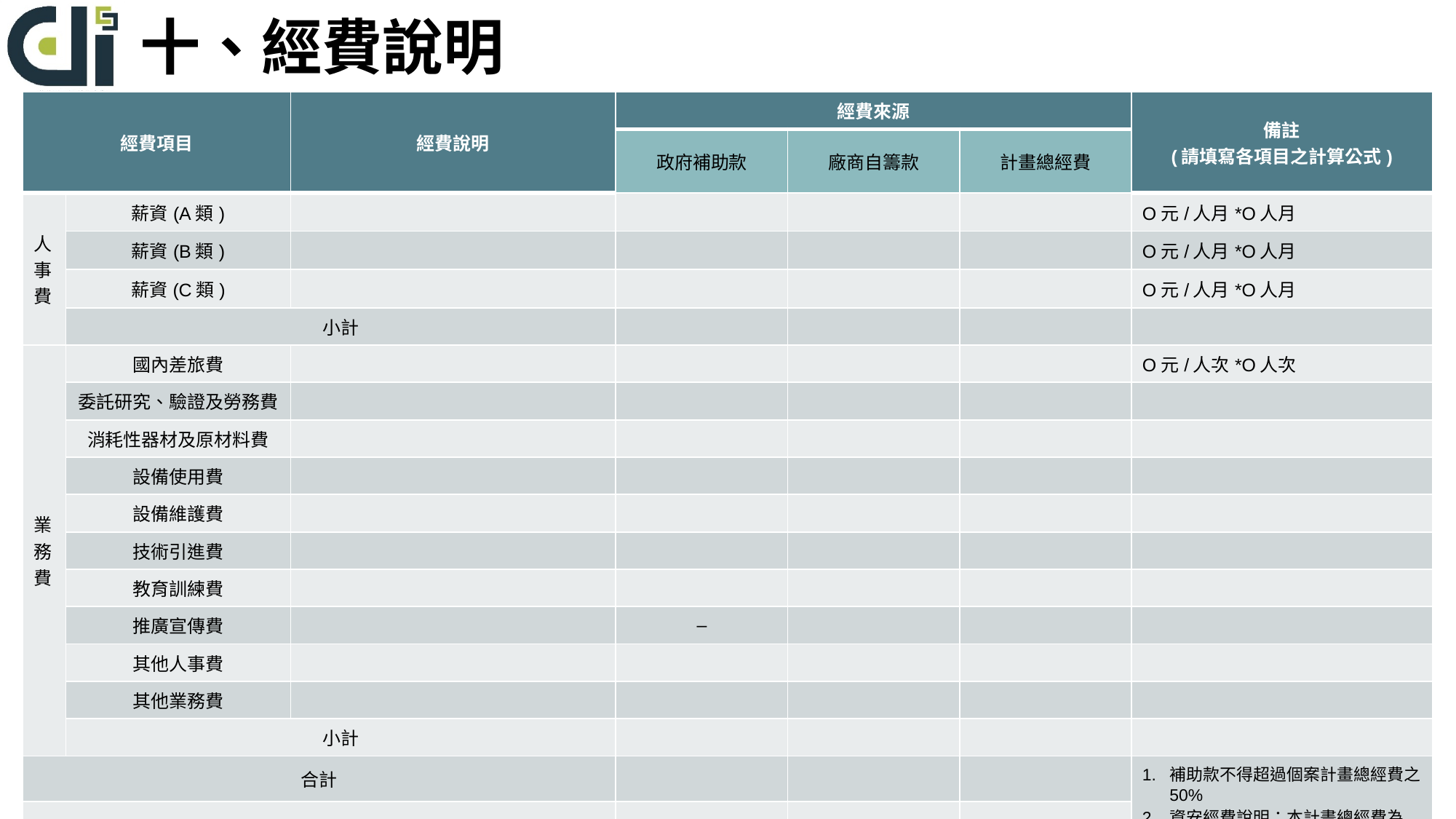

# 十、經費說明
| 經費項目 |  | 經費說明 | 經費來源 |  |  | 備註 (請填寫各項目之計算公式) |
| --- | --- | --- | --- | --- | --- | --- |
|  |  |  | 政府補助款 | 廠商自籌款 | 計畫總經費 |  |
| 人事費 | 薪資(A類) |  |  |  |  | O元/人月\*O人月 |
|  | 薪資(B類) |  |  |  |  | O元/人月\*O人月 |
|  | 薪資(C類) |  |  |  |  | O元/人月\*O人月 |
|  | 小計 |  |  |  |  |  |
| 業務費 | 國內差旅費 |  |  |  |  | O元/人次\*O人次 |
|  | 委託研究、驗證及勞務費 |  |  |  |  |  |
|  | 消耗性器材及原材料費 |  |  |  |  |  |
|  | 設備使用費 |  |  |  |  |  |
|  | 設備維護費 |  |  |  |  |  |
|  | 技術引進費 |  |  |  |  |  |
|  | 教育訓練費 |  |  |  |  |  |
|  | 推廣宣傳費 |  | – |  |  |  |
|  | 其他人事費 |  |  |  |  |  |
|  | 其他業務費 |  |  |  |  |  |
|  | 小計 |  |  |  |  |  |
| 合計 |  |  |  |  |  | 補助款不得超過個案計畫總經費之50% 資安經費說明：本計畫總經費為O元，資安經費O元(占總經費O%) |
| 百分比(%) |  |  | O% | O% | 100% |  |
15